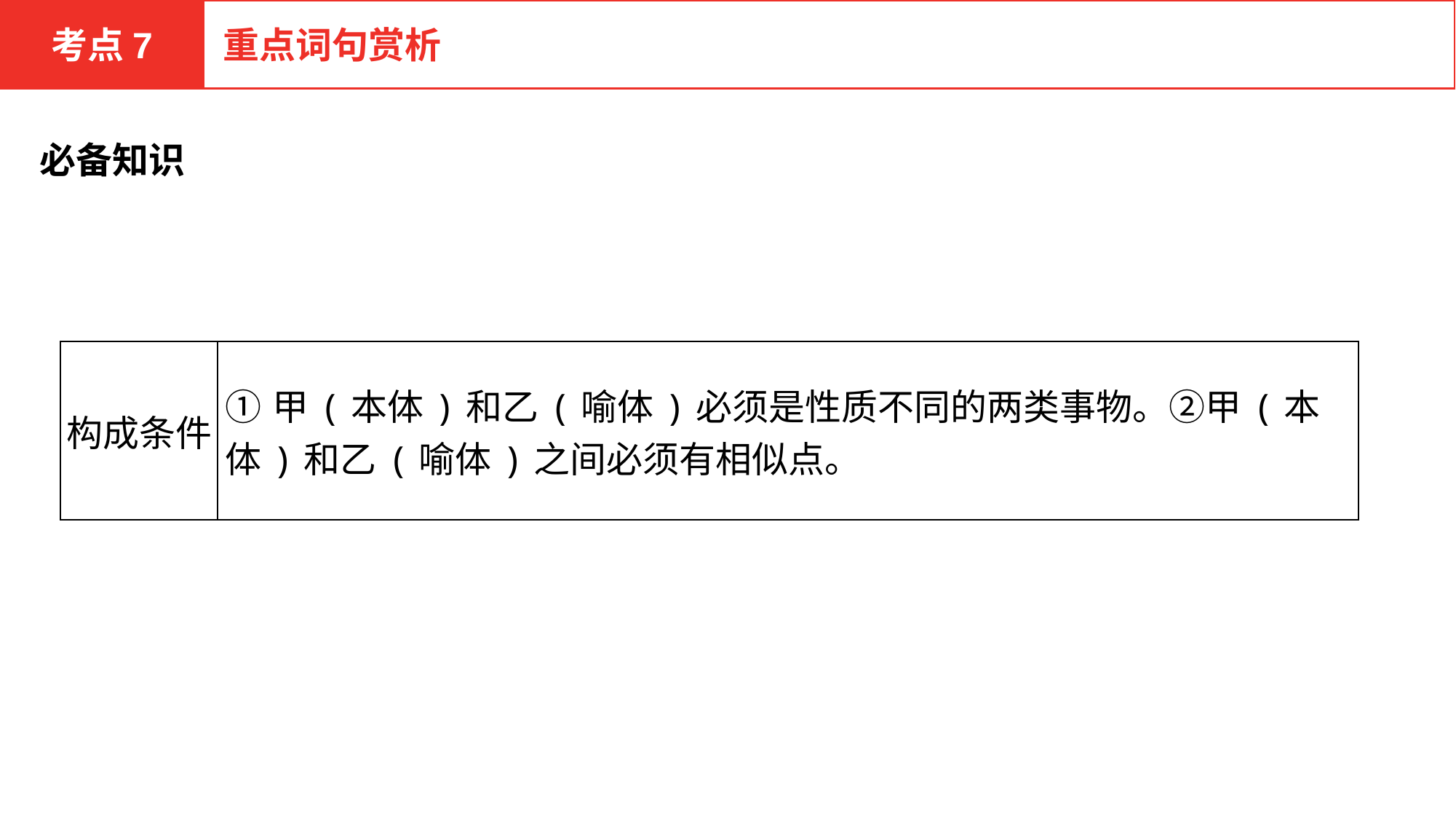

考点7
重点词句赏析
必备知识
| 构成条件 | ①甲(本体)和乙(喻体)必须是性质不同的两类事物。②甲(本体)和乙(喻体)之间必须有相似点。 |
| --- | --- |